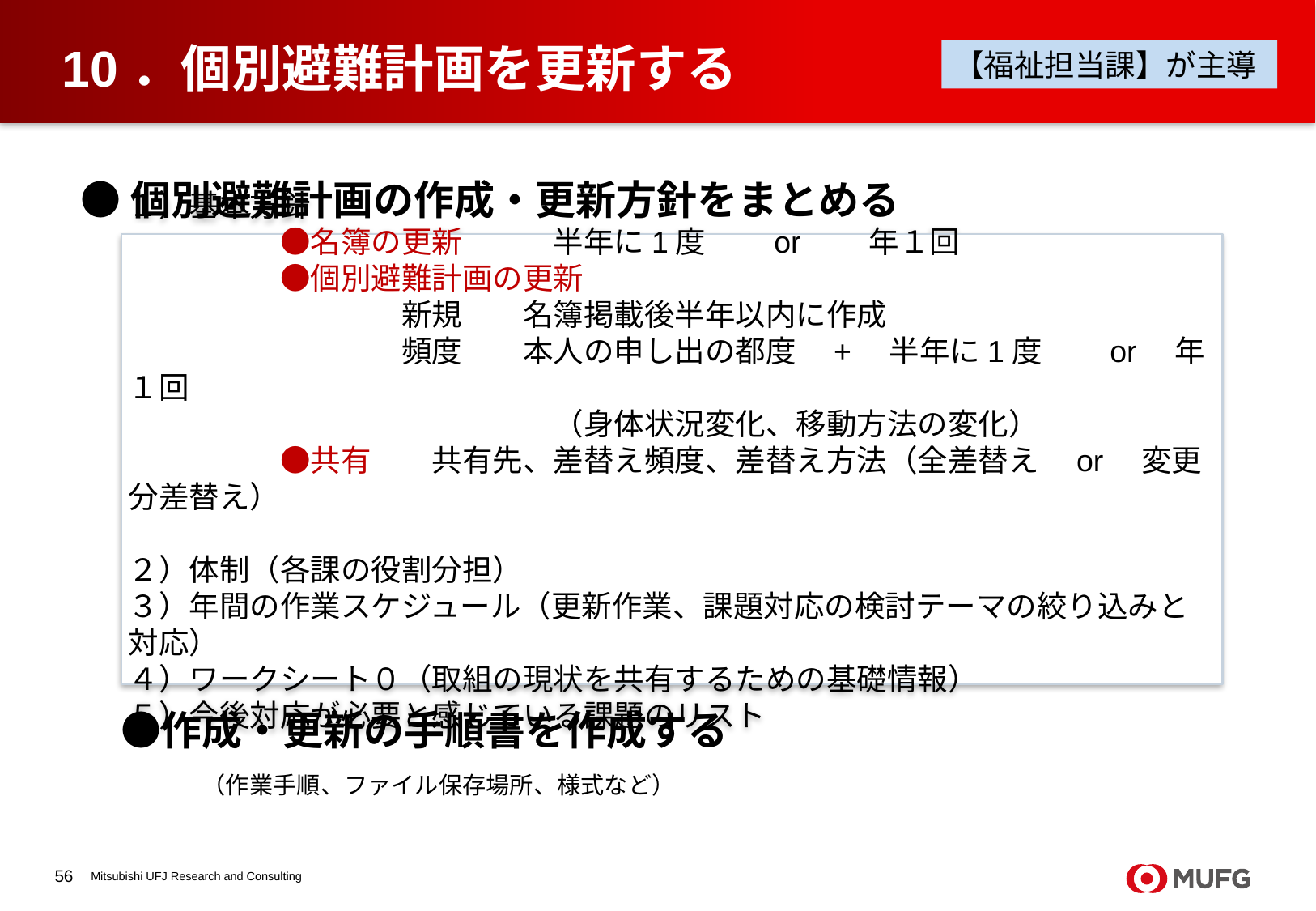

# 10．個別避難計画を更新する
【福祉担当課】が主導
●個別避難計画の作成・更新方針をまとめる

　●作成・更新の手順書を作成する
　　　（作業手順、ファイル保存場所、様式など）
１）基本方針
　　　　　●名簿の更新　　　半年に1度　　or　　年１回
　　　　　●個別避難計画の更新
　　　　　　　　　新規　　名簿掲載後半年以内に作成
　　　　　　　　　頻度　　本人の申し出の都度　+　半年に1度　　or　年１回
　　　　　　　　　　　　　　（身体状況変化、移動方法の変化）
　　　　　●共有　　共有先、差替え頻度、差替え方法（全差替え　or　変更分差替え）

２）体制（各課の役割分担）
３）年間の作業スケジュール（更新作業、課題対応の検討テーマの絞り込みと対応）
４）ワークシート０（取組の現状を共有するための基礎情報）
５）今後対応が必要と感じている課題のリスト